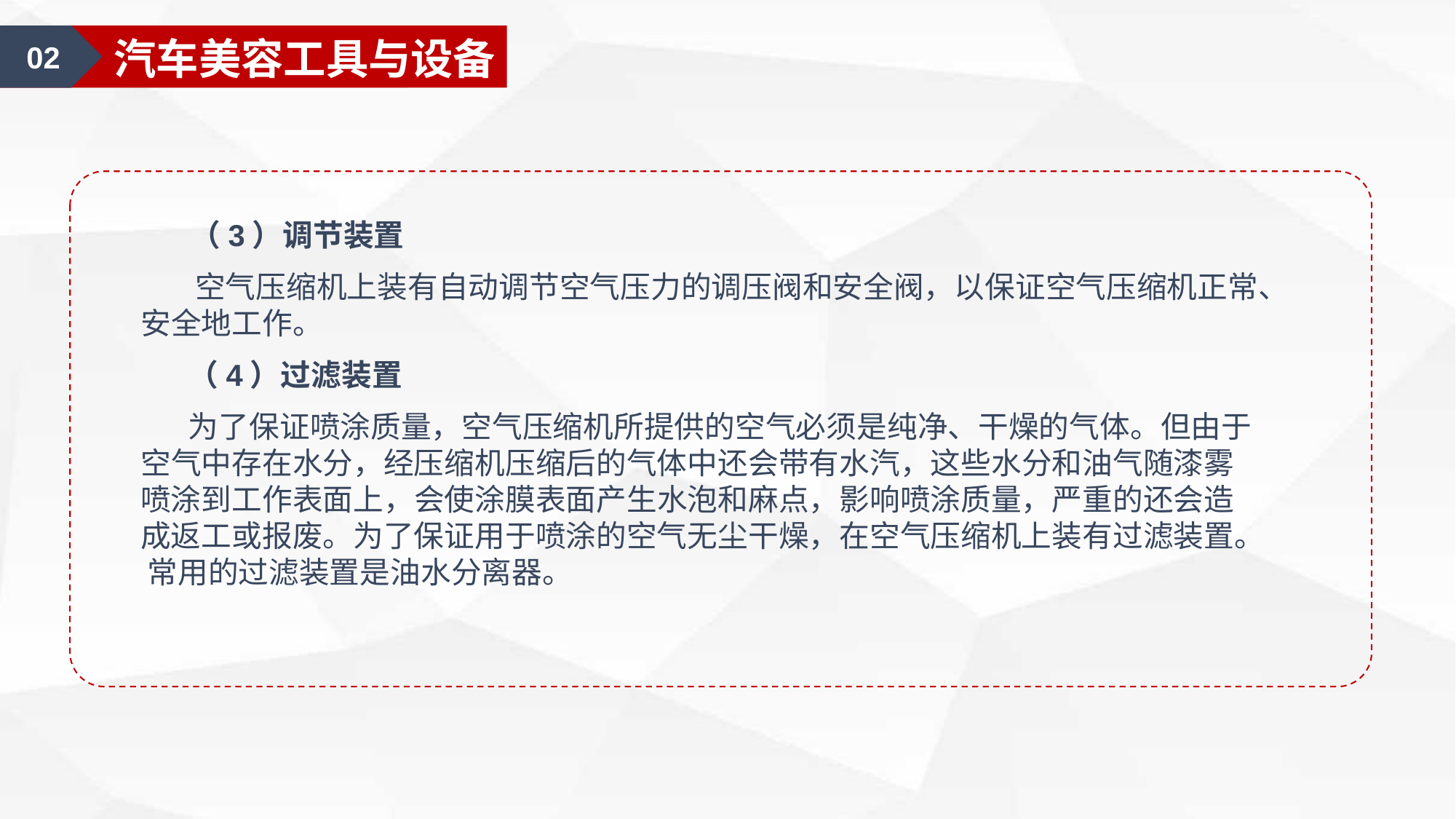

01
汽车美容认知

02
汽车美容工具与设备

       （3）调节装置
       空气压缩机上装有自动调节空气压力的调压阀和安全阀，以保证空气压缩机正常、安全地工作。
      （4）过滤装置
      为了保证喷涂质量，空气压缩机所提供的空气必须是纯净、干燥的气体。但由于空气中存在水分，经压缩机压缩后的气体中还会带有水汽，这些水分和油气随漆雾喷涂到工作表面上，会使涂膜表面产生水泡和麻点，影响喷涂质量，严重的还会造成返工或报废。为了保证用于喷涂的空气无尘干燥，在空气压缩机上装有过滤装置。 常用的过滤装置是油水分离器。